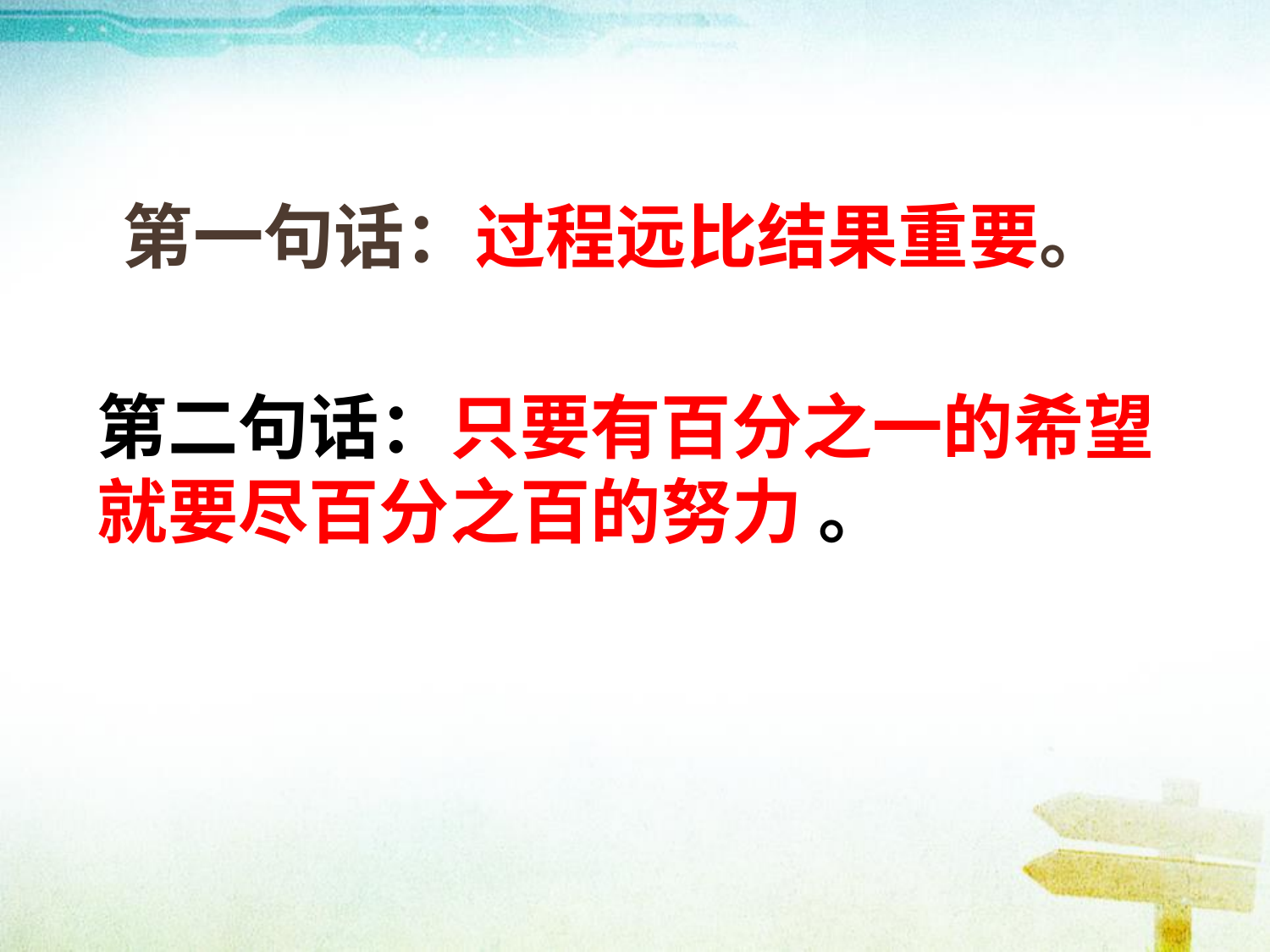

第一句话：过程远比结果重要。
第二句话：只要有百分之一的希望就要尽百分之百的努力 。